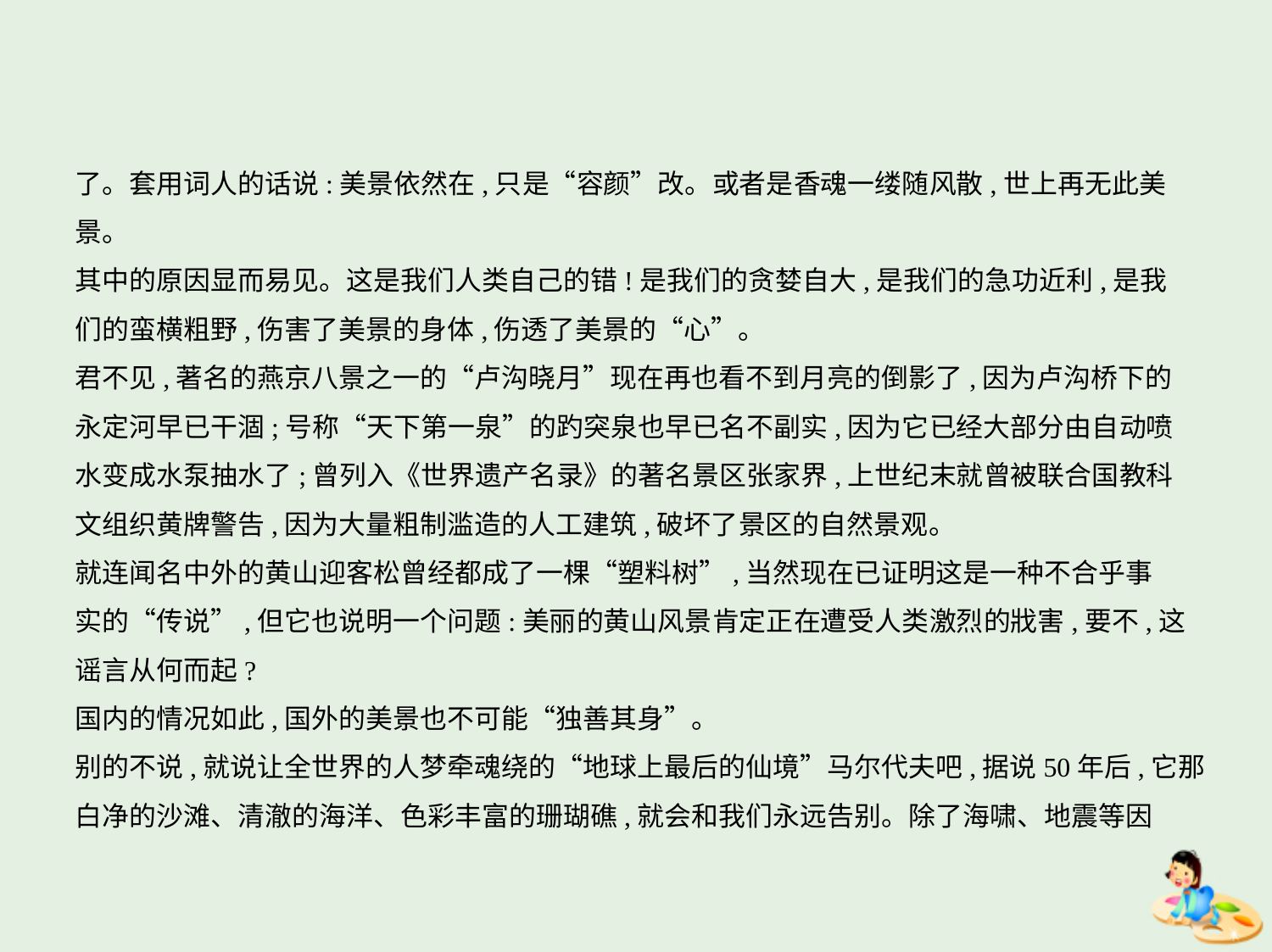

了。套用词人的话说:美景依然在,只是“容颜”改。或者是香魂一缕随风散,世上再无此美
景。
其中的原因显而易见。这是我们人类自己的错!是我们的贪婪自大,是我们的急功近利,是我
们的蛮横粗野,伤害了美景的身体,伤透了美景的“心”。
君不见,著名的燕京八景之一的“卢沟晓月”现在再也看不到月亮的倒影了,因为卢沟桥下的
永定河早已干涸;号称“天下第一泉”的趵突泉也早已名不副实,因为它已经大部分由自动喷
水变成水泵抽水了;曾列入《世界遗产名录》的著名景区张家界,上世纪末就曾被联合国教科
文组织黄牌警告,因为大量粗制滥造的人工建筑,破坏了景区的自然景观。
就连闻名中外的黄山迎客松曾经都成了一棵“塑料树”,当然现在已证明这是一种不合乎事
实的“传说”,但它也说明一个问题:美丽的黄山风景肯定正在遭受人类激烈的戕害,要不,这
谣言从何而起?
国内的情况如此,国外的美景也不可能“独善其身”。
别的不说,就说让全世界的人梦牵魂绕的“地球上最后的仙境”马尔代夫吧,据说50年后,它那
白净的沙滩、清澈的海洋、色彩丰富的珊瑚礁,就会和我们永远告别。除了海啸、地震等因